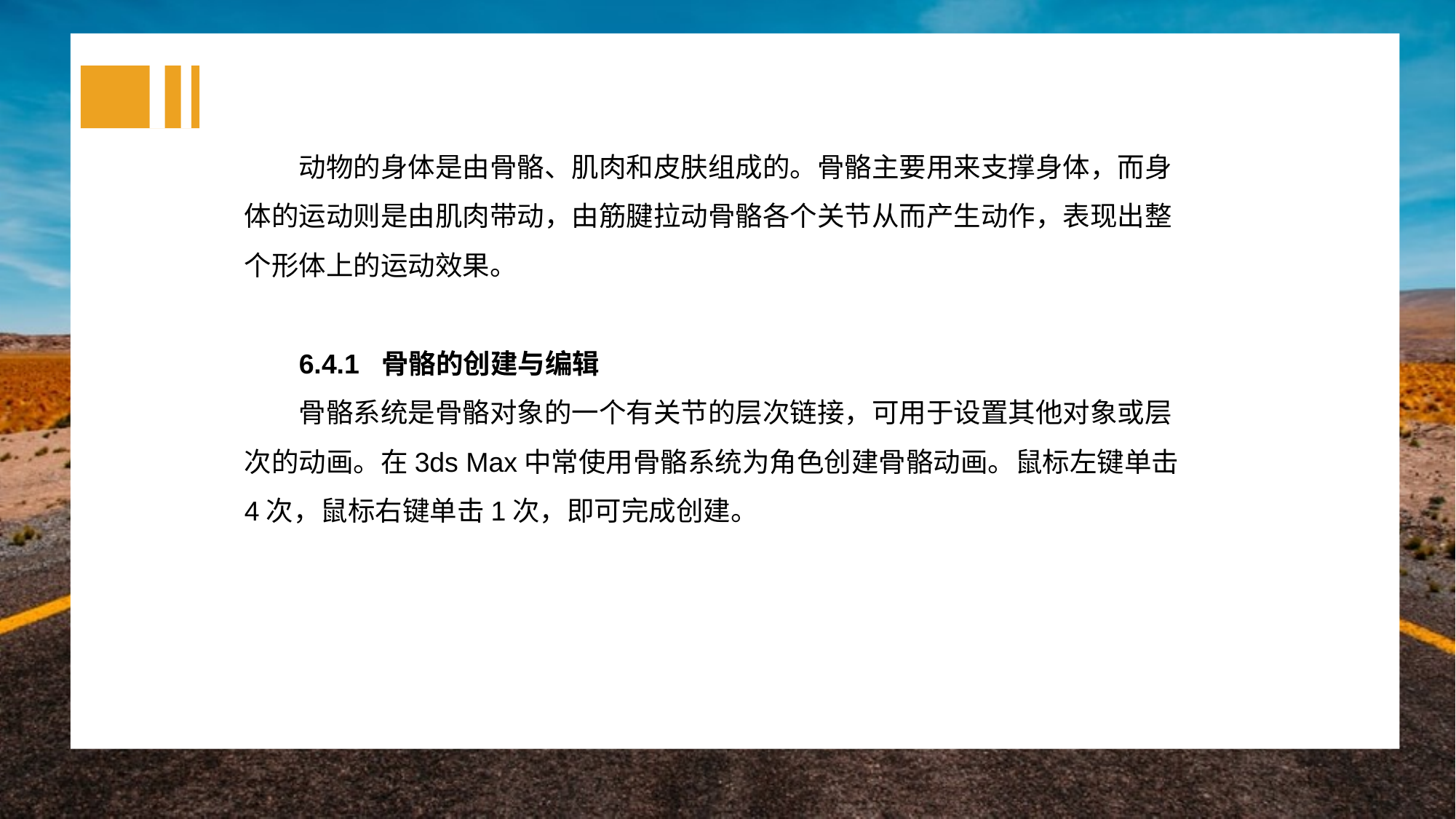

动物的身体是由骨骼、肌肉和皮肤组成的。骨骼主要用来支撑身体，而身体的运动则是由肌肉带动，由筋腱拉动骨骼各个关节从而产生动作，表现出整个形体上的运动效果。

6.4.1  骨骼的创建与编辑
骨骼系统是骨骼对象的一个有关节的层次链接，可用于设置其他对象或层次的动画。在3ds Max中常使用骨骼系统为角色创建骨骼动画。鼠标左键单击4次，鼠标右键单击1次，即可完成创建。